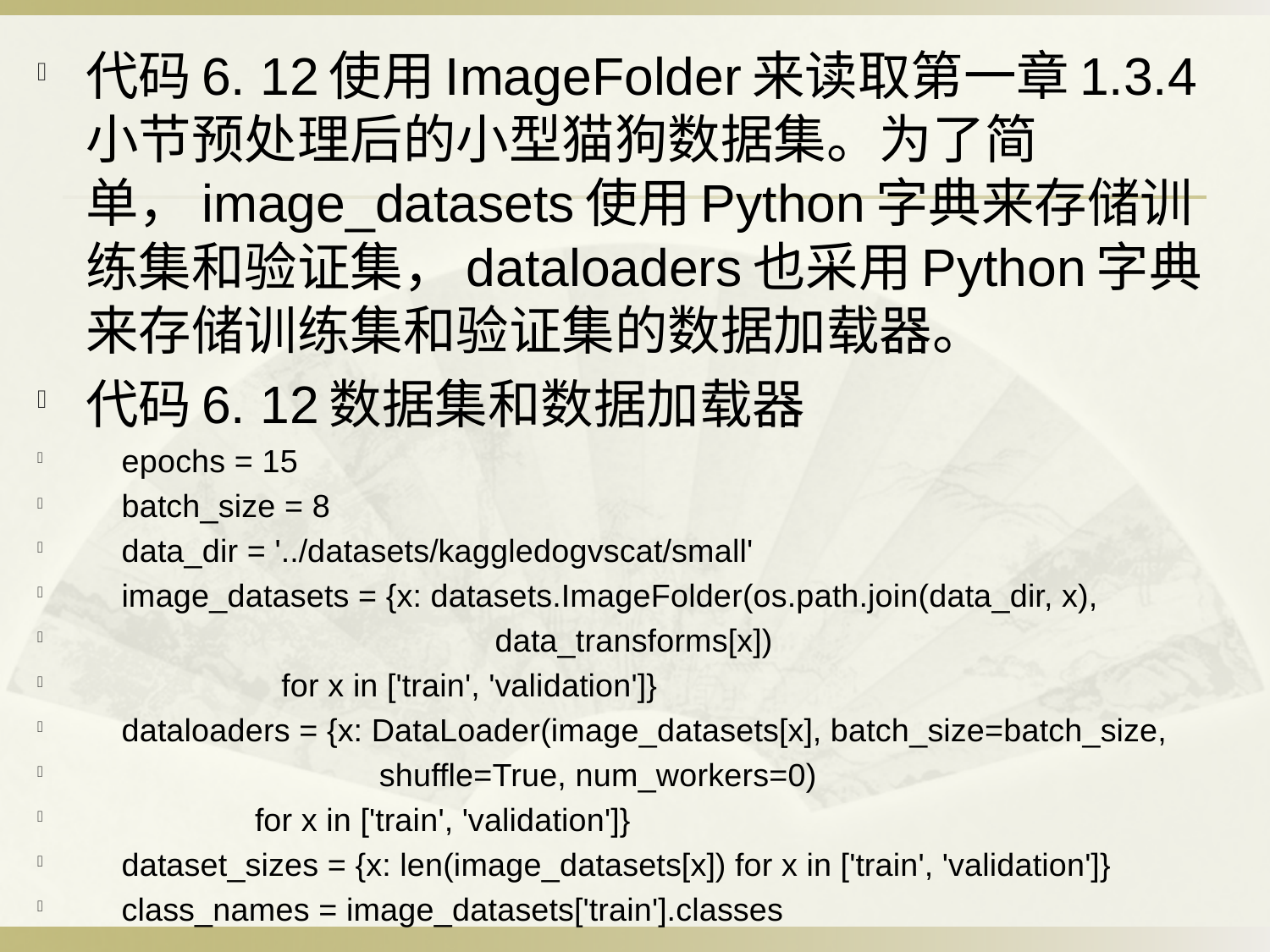

代码6. 12使用ImageFolder来读取第一章1.3.4小节预处理后的小型猫狗数据集。为了简单，image_datasets使用Python字典来存储训练集和验证集，dataloaders也采用Python字典来存储训练集和验证集的数据加载器。
代码6. 12数据集和数据加载器
    epochs = 15
    batch_size = 8
    data_dir = '../datasets/kaggledogvscat/small'
    image_datasets = {x: datasets.ImageFolder(os.path.join(data_dir, x),
                                              data_transforms[x])
                      for x in ['train', 'validation']}
    dataloaders = {x: DataLoader(image_datasets[x], batch_size=batch_size,
                                 shuffle=True, num_workers=0)
                   for x in ['train', 'validation']}
    dataset_sizes = {x: len(image_datasets[x]) for x in ['train', 'validation']}
    class_names = image_datasets['train'].classes